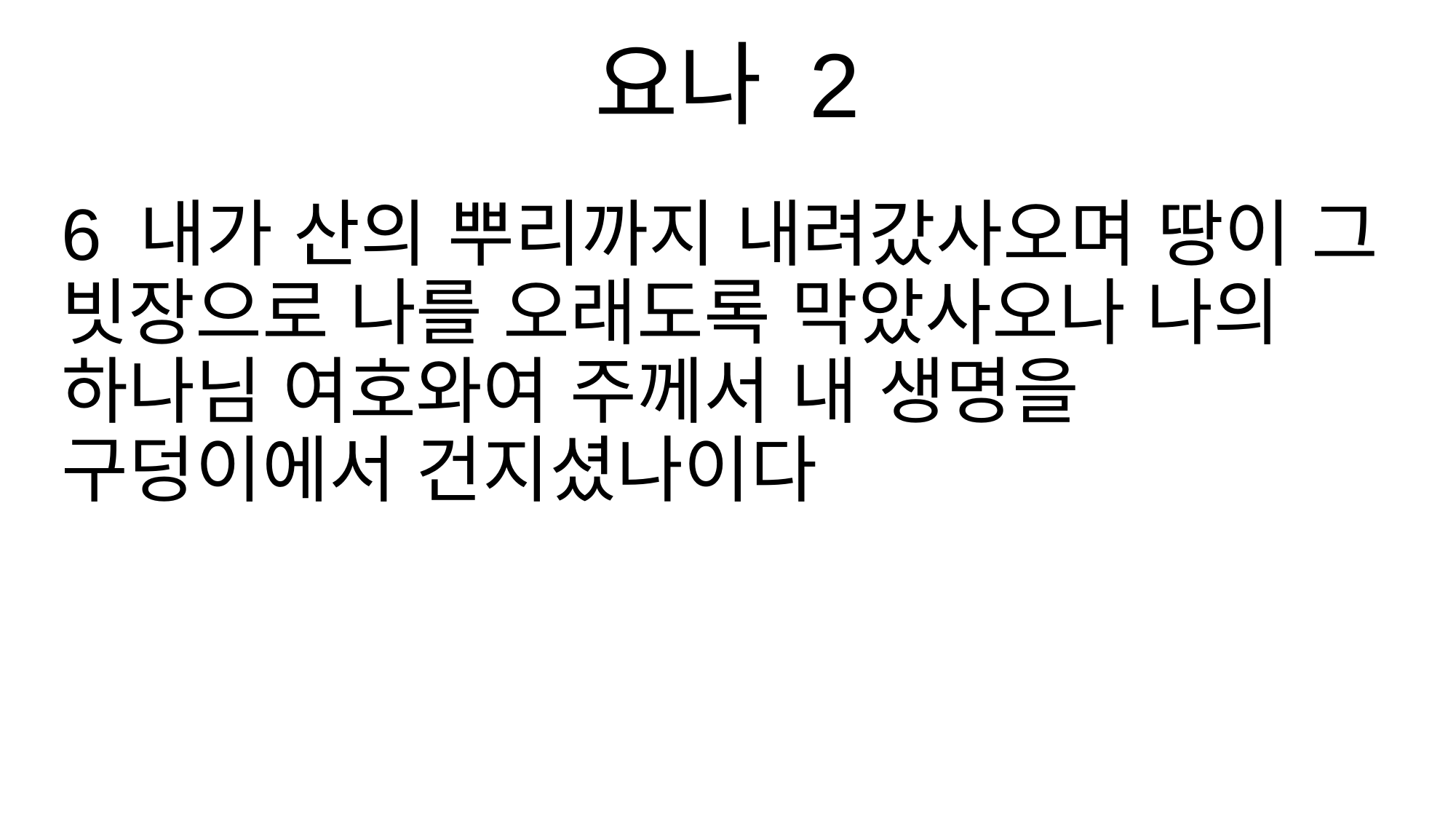

요나 2
6 내가 산의 뿌리까지 내려갔사오며 땅이 그 빗장으로 나를 오래도록 막았사오나 나의 하나님 여호와여 주께서 내 생명을 구덩이에서 건지셨나이다